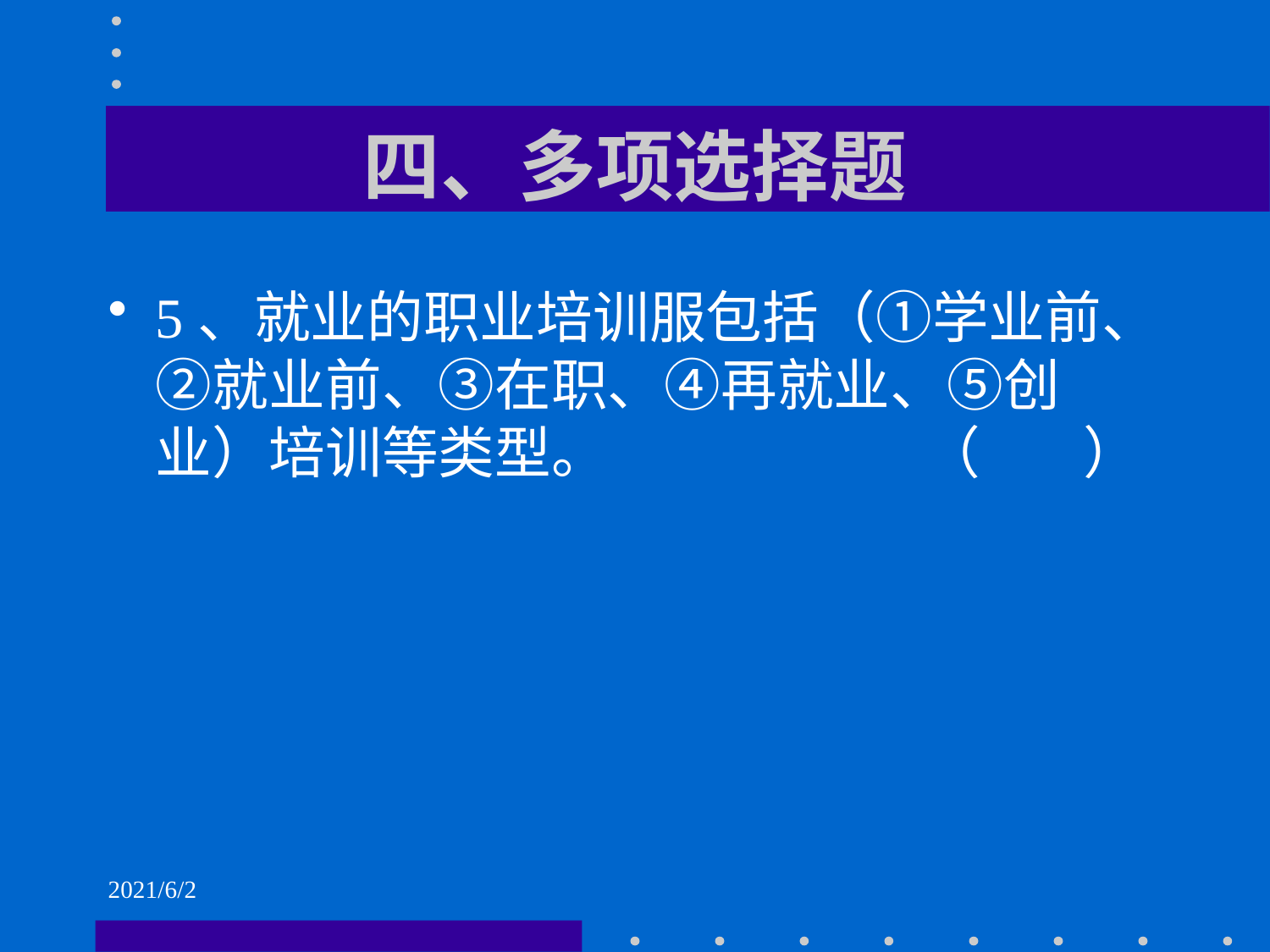

# 四、多项选择题
5、就业的职业培训服包括（①学业前、②就业前、③在职、④再就业、⑤创业）培训等类型。                         （        ）
2021/6/2